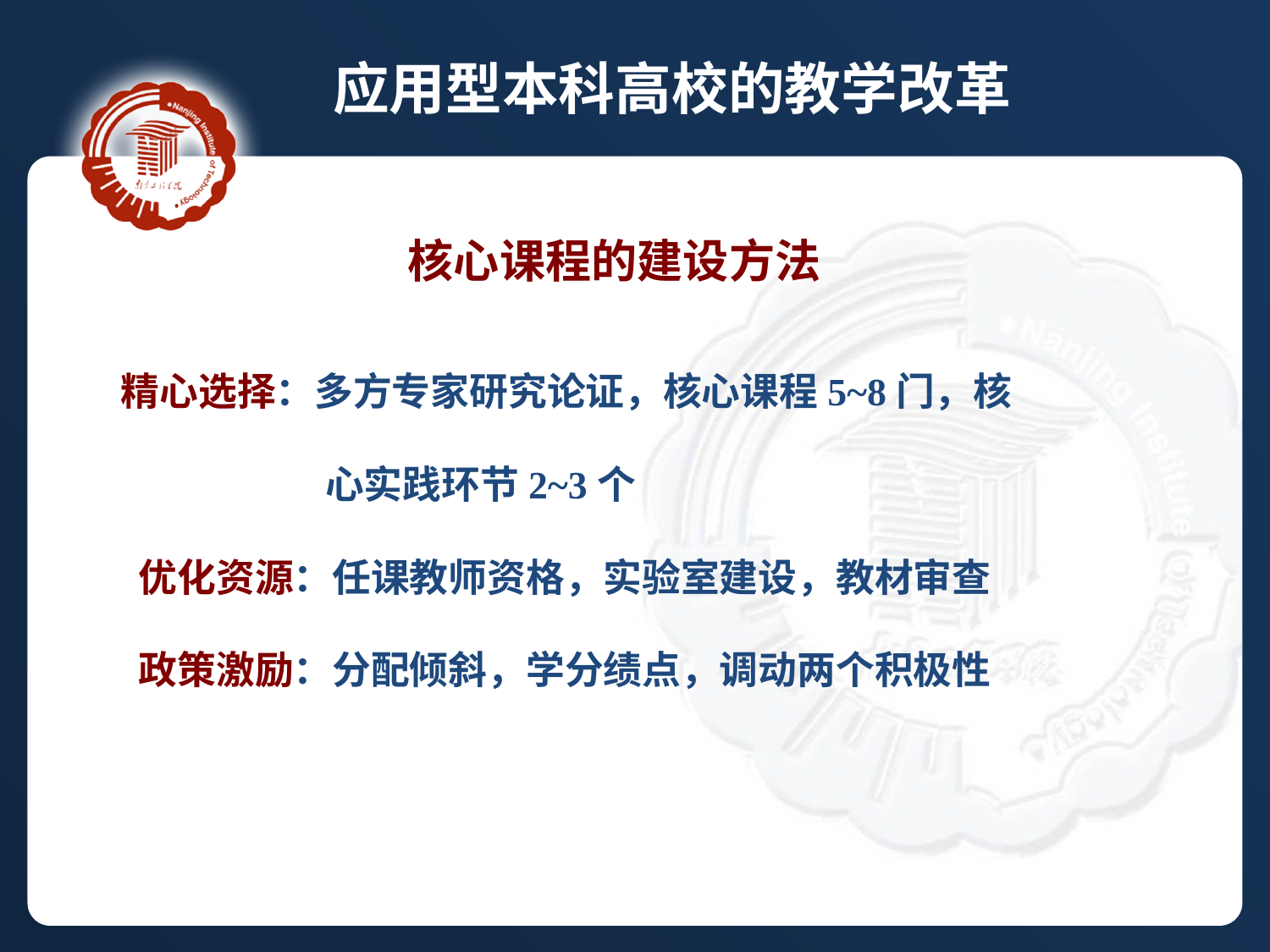

应用型本科高校的教学改革
                         核心课程的建设方法
         精心选择：多方专家研究论证，核心课程5~8门，核
                                心实践环节2~3个
           优化资源：任课教师资格，实验室建设，教材审查
           政策激励：分配倾斜，学分绩点，调动两个积极性